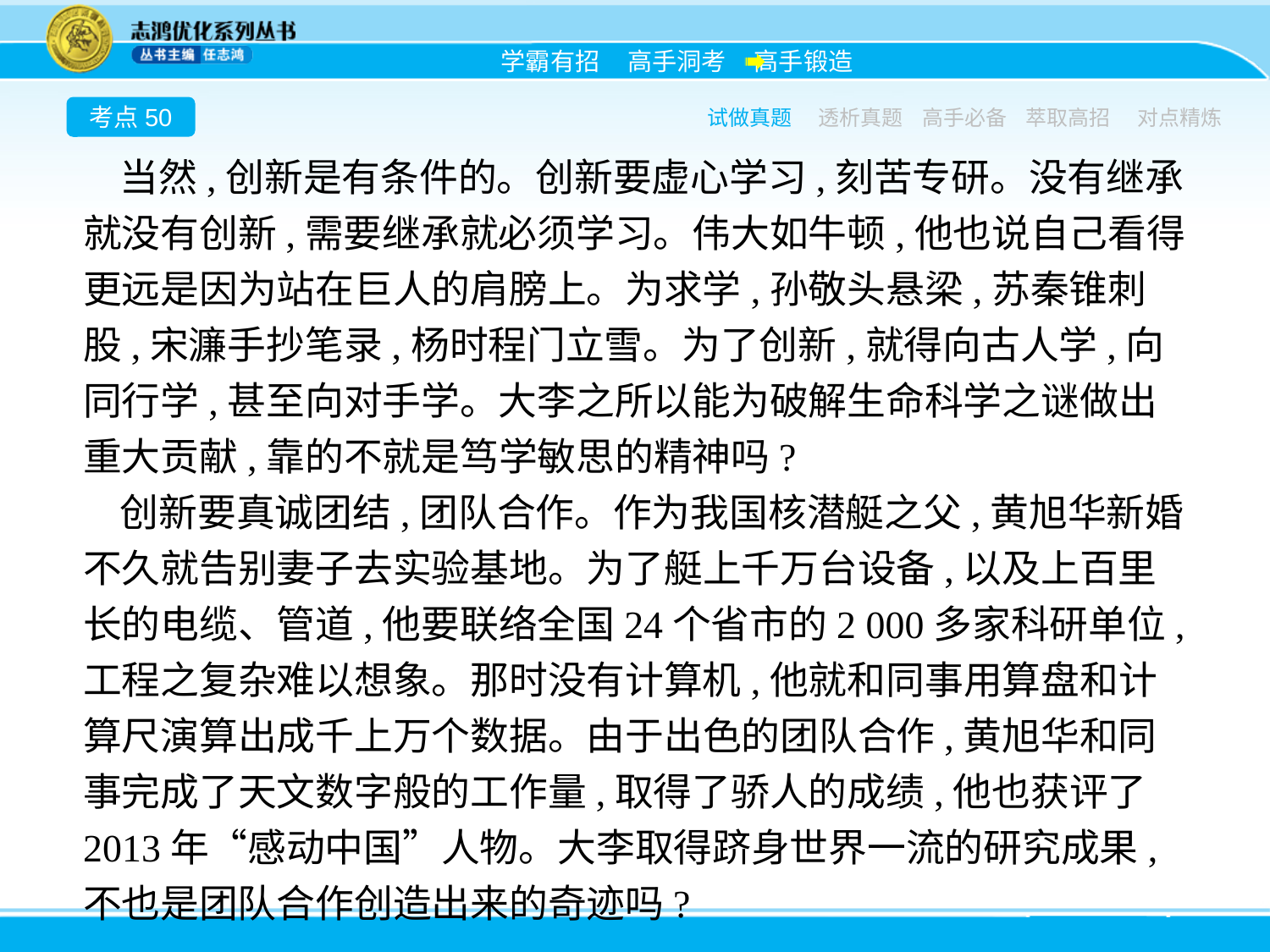

考点50
试做真题
透析真题
高手必备
萃取高招
对点精炼
当然,创新是有条件的。创新要虚心学习,刻苦专研。没有继承就没有创新,需要继承就必须学习。伟大如牛顿,他也说自己看得更远是因为站在巨人的肩膀上。为求学,孙敬头悬梁,苏秦锥刺股,宋濂手抄笔录,杨时程门立雪。为了创新,就得向古人学,向同行学,甚至向对手学。大李之所以能为破解生命科学之谜做出重大贡献,靠的不就是笃学敏思的精神吗?
创新要真诚团结,团队合作。作为我国核潜艇之父,黄旭华新婚不久就告别妻子去实验基地。为了艇上千万台设备,以及上百里长的电缆、管道,他要联络全国24个省市的2 000多家科研单位,工程之复杂难以想象。那时没有计算机,他就和同事用算盘和计算尺演算出成千上万个数据。由于出色的团队合作,黄旭华和同事完成了天文数字般的工作量,取得了骄人的成绩,他也获评了2013年“感动中国”人物。大李取得跻身世界一流的研究成果,不也是团队合作创造出来的奇迹吗?